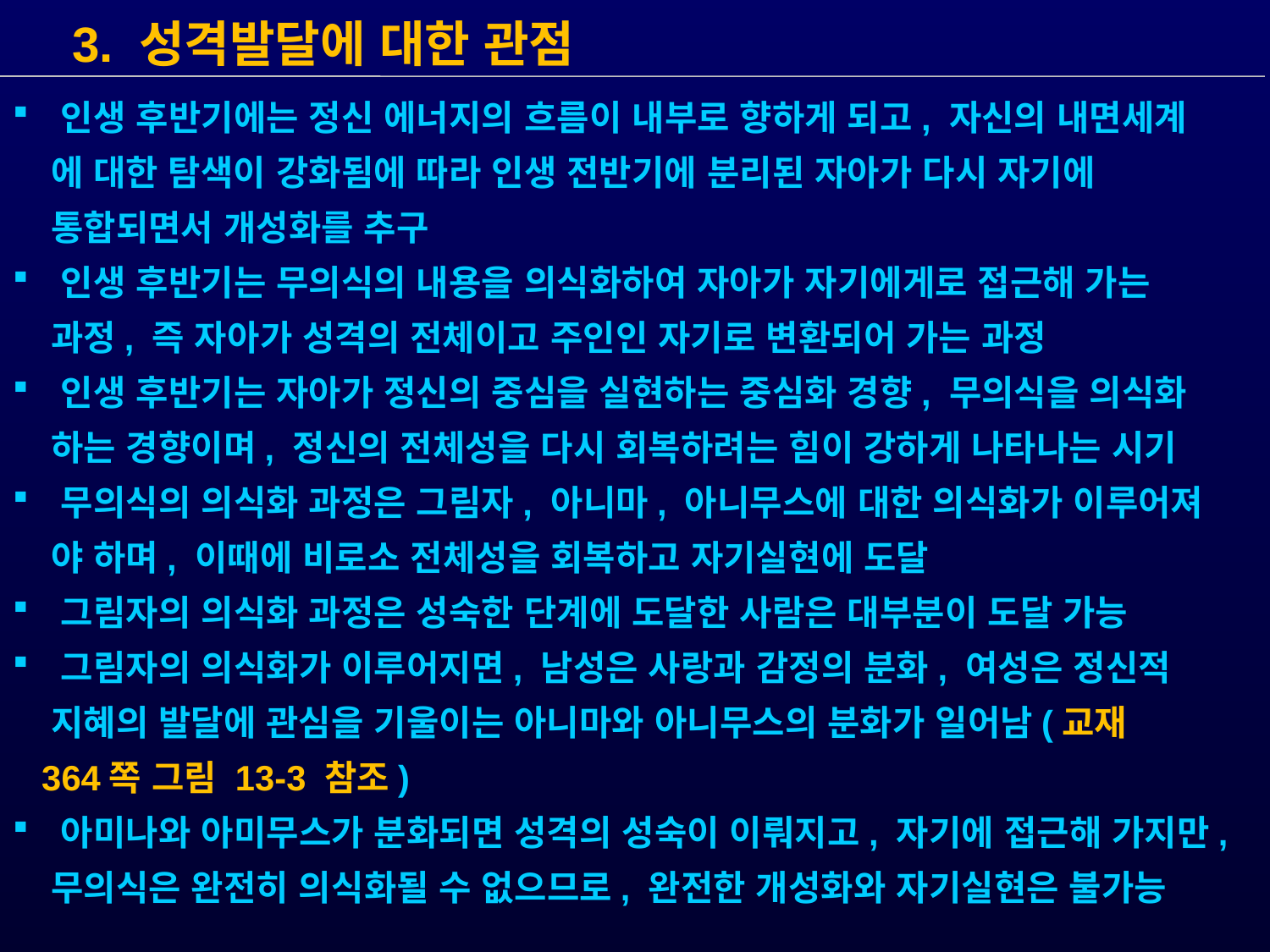

3. 성격발달에 대한 관점

 인생 후반기에는 정신 에너지의 흐름이 내부로 향하게 되고, 자신의 내면세계
   에 대한 탐색이 강화됨에 따라 인생 전반기에 분리된 자아가 다시 자기에
   통합되면서 개성화를 추구
 인생 후반기는 무의식의 내용을 의식화하여 자아가 자기에게로 접근해 가는
   과정, 즉 자아가 성격의 전체이고 주인인 자기로 변환되어 가는 과정
 인생 후반기는 자아가 정신의 중심을 실현하는 중심화 경향, 무의식을 의식화
   하는 경향이며, 정신의 전체성을 다시 회복하려는 힘이 강하게 나타나는 시기
 무의식의 의식화 과정은 그림자, 아니마, 아니무스에 대한 의식화가 이루어져
   야 하며, 이때에 비로소 전체성을 회복하고 자기실현에 도달
 그림자의 의식화 과정은 성숙한 단계에 도달한 사람은 대부분이 도달 가능
 그림자의 의식화가 이루어지면, 남성은 사랑과 감정의 분화, 여성은 정신적
   지혜의 발달에 관심을 기울이는 아니마와 아니무스의 분화가 일어남(교재
   364쪽 그림 13-3 참조)
 아미나와 아미무스가 분화되면 성격의 성숙이 이뤄지고, 자기에 접근해 가지만,
   무의식은 완전히 의식화될 수 없으므로, 완전한 개성화와 자기실현은 불가능